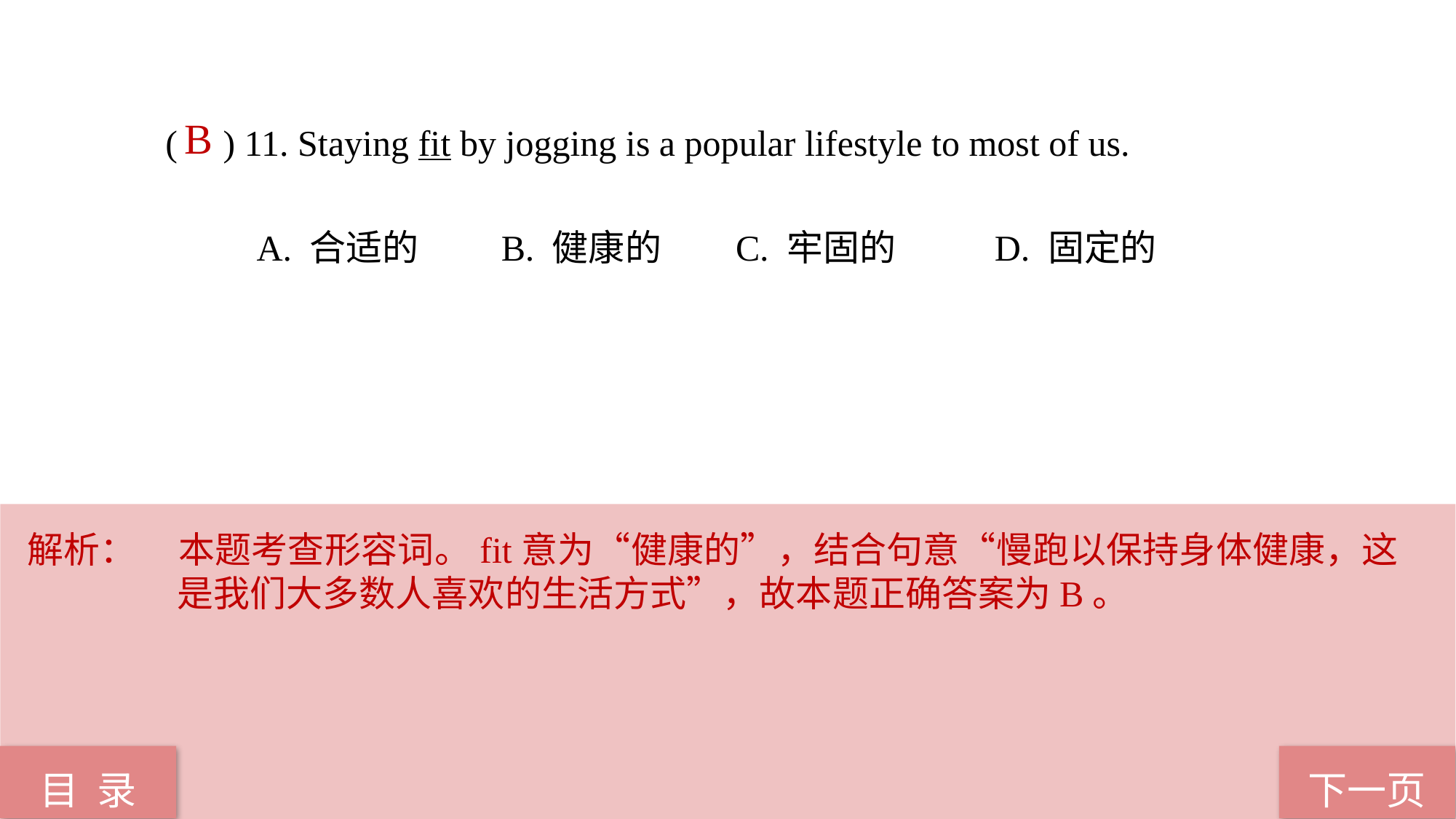

B
(     ) 11. Staying fit by jogging is a popular lifestyle to most of us.

          A. 合适的         B. 健康的        C. 牢固的           D. 固定的
解析：	本题考查形容词。fit意为“健康的”，结合句意“慢跑以保持身体健康，这是我们大多数人喜欢的生活方式”，故本题正确答案为B。